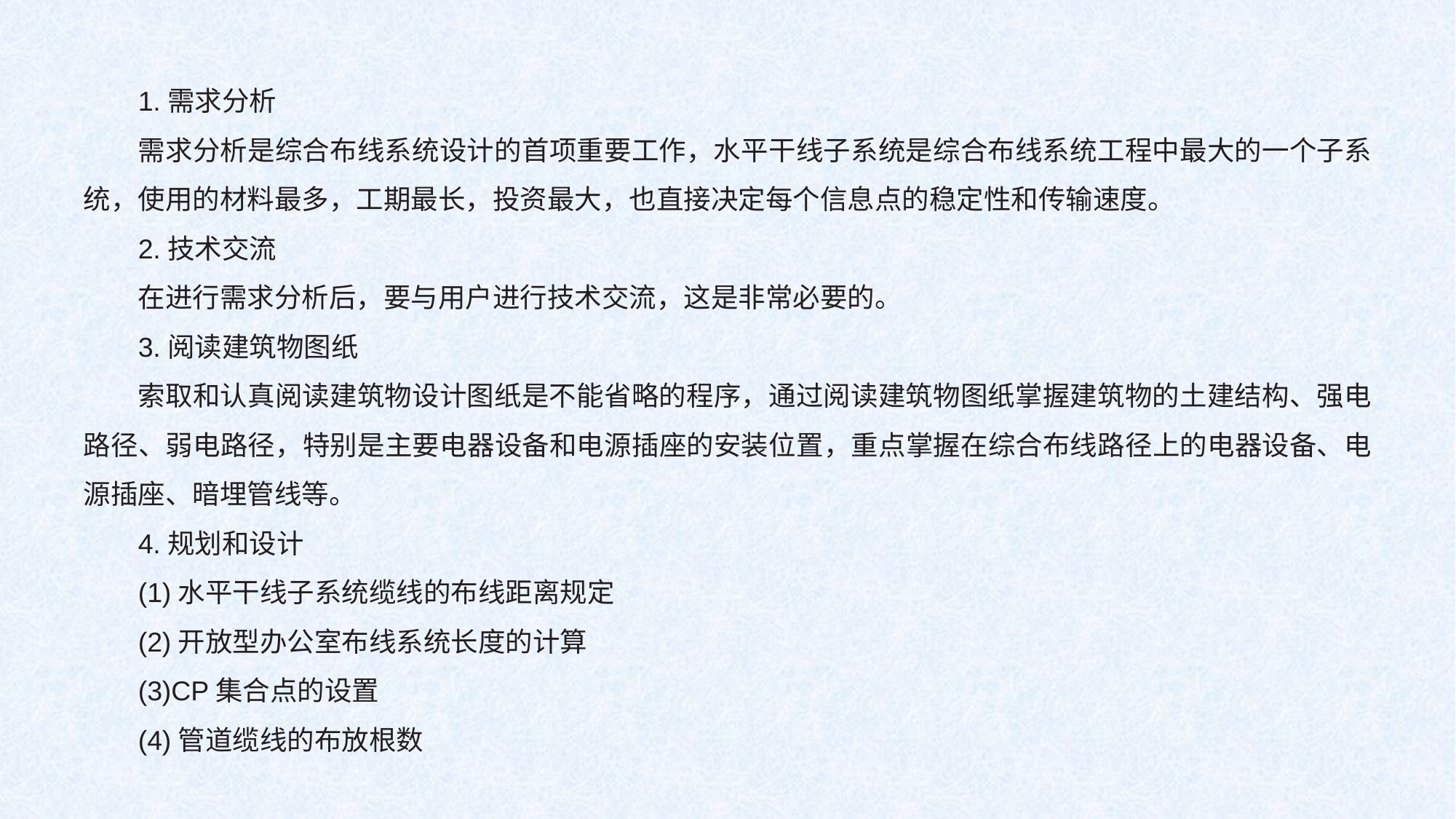

1.需求分析
需求分析是综合布线系统设计的首项重要工作，水平干线子系统是综合布线系统工程中最大的一个子系统，使用的材料最多，工期最长，投资最大，也直接决定每个信息点的稳定性和传输速度。
2.技术交流
在进行需求分析后，要与用户进行技术交流，这是非常必要的。
3.阅读建筑物图纸
索取和认真阅读建筑物设计图纸是不能省略的程序，通过阅读建筑物图纸掌握建筑物的土建结构、强电路径、弱电路径，特别是主要电器设备和电源插座的安装位置，重点掌握在综合布线路径上的电器设备、电源插座、暗埋管线等。
4.规划和设计
(1)水平干线子系统缆线的布线距离规定
(2)开放型办公室布线系统长度的计算
(3)CP集合点的设置
(4)管道缆线的布放根数